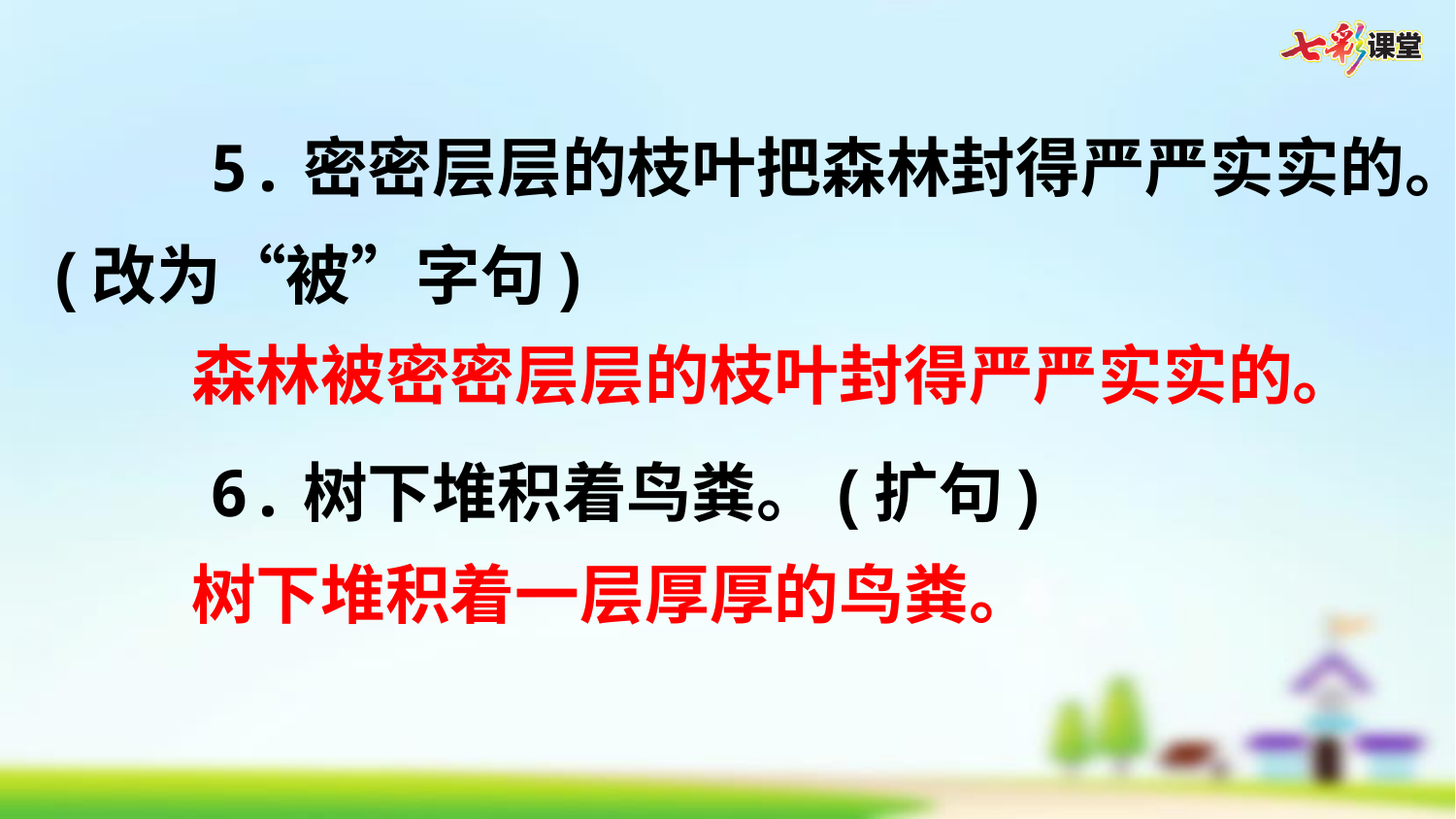

5.密密层层的枝叶把森林封得严严实实的。(改为“被”字句)

    6.树下堆积着鸟粪。(扩句)
森林被密密层层的枝叶封得严严实实的。
树下堆积着一层厚厚的鸟粪。